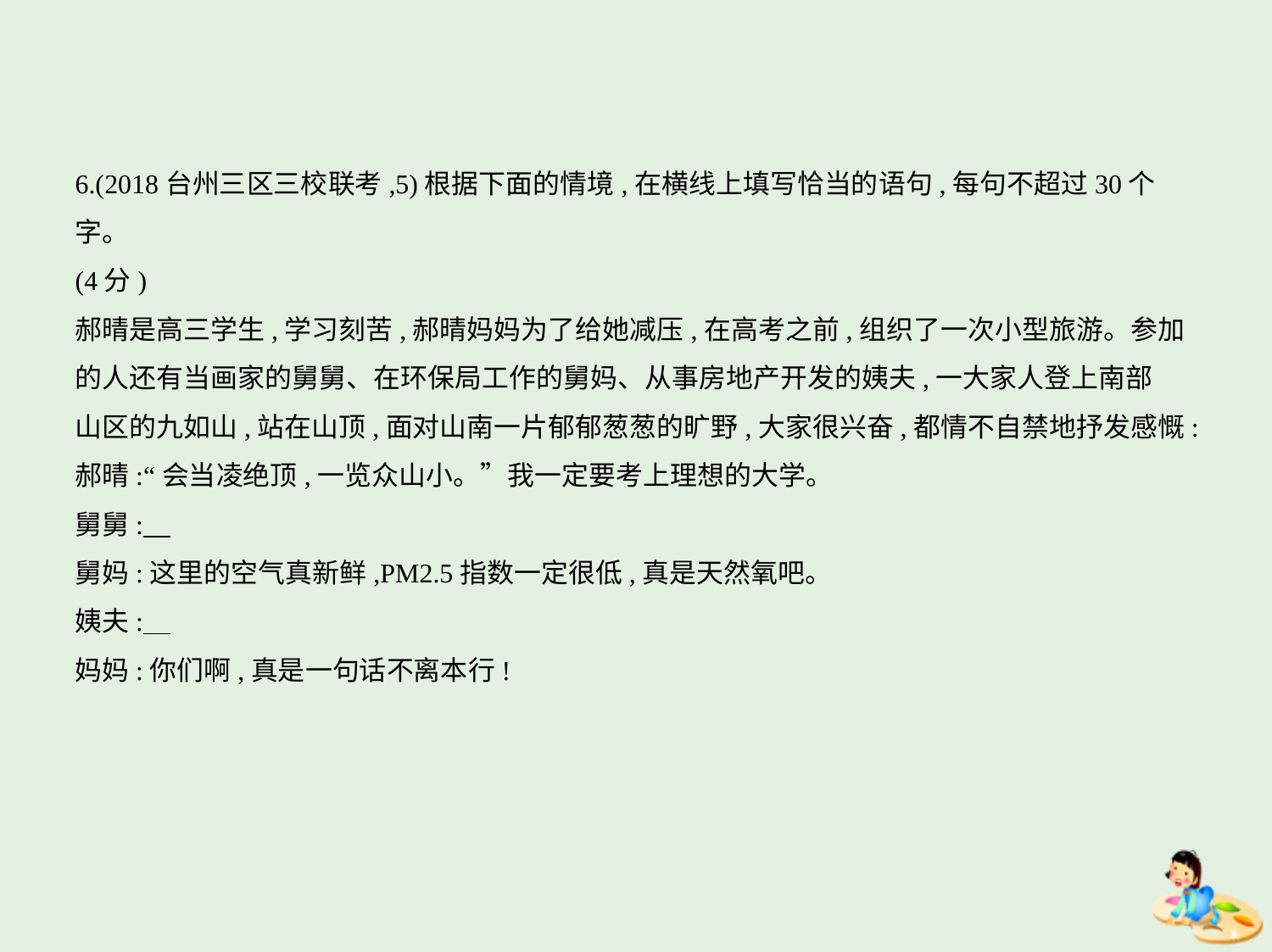

6.(2018台州三区三校联考,5)根据下面的情境,在横线上填写恰当的语句,每句不超过30个字。
(4分)
郝晴是高三学生,学习刻苦,郝晴妈妈为了给她减压,在高考之前,组织了一次小型旅游。参加
的人还有当画家的舅舅、在环保局工作的舅妈、从事房地产开发的姨夫,一大家人登上南部
山区的九如山,站在山顶,面对山南一片郁郁葱葱的旷野,大家很兴奋,都情不自禁地抒发感慨:
郝晴:“会当凌绝顶,一览众山小。”我一定要考上理想的大学。
舅舅:
舅妈:这里的空气真新鲜,PM2.5指数一定很低,真是天然氧吧。
姨夫:
妈妈:你们啊,真是一句话不离本行!